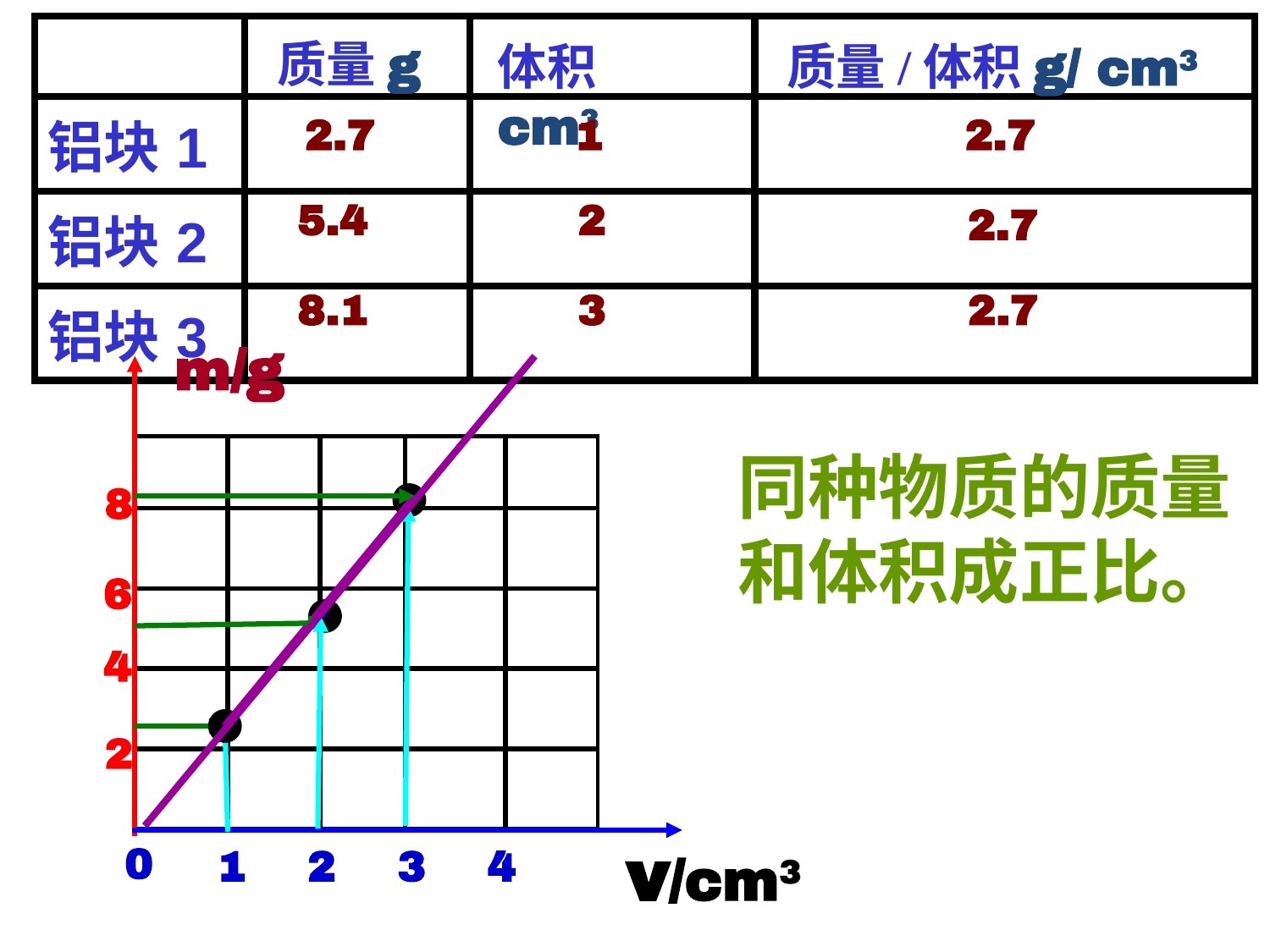

|  |  |  |  |
| --- | --- | --- | --- |
| 铝块1 |  |  |  |
| 铝块2 |  |  |  |
| 铝块3 |  |  |  |
质量g
体积cm3
质量/体积g/ cm3
2.7
1
2.7
5.4
2
2.7
8.1
3
2.7
m/g

|  |  |  |  |  |
| --- | --- | --- | --- | --- |
|  |  |  |  |  |
|  |  |  |  |  |
|  |  |  |  |  |
|  |  |  |  |  |
同种物质的质量
和体积成正比。

8

6

4

2
v/cm3
0
1
2
3
4